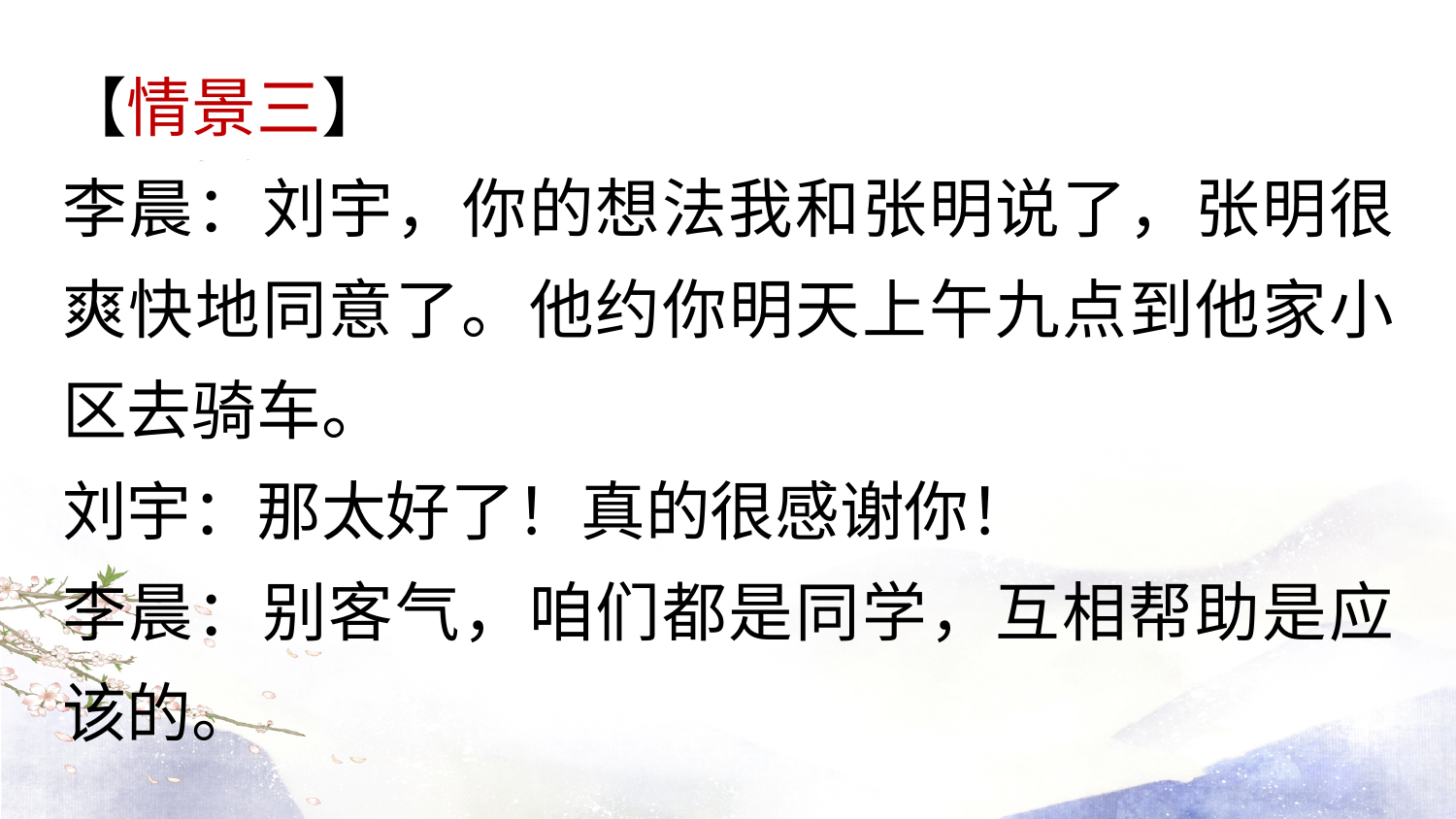

【情景三】
李晨：刘宇，你的想法我和张明说了，张明很爽快地同意了。他约你明天上午九点到他家小区去骑车。
刘宇：那太好了！真的很感谢你！
李晨：别客气，咱们都是同学，互相帮助是应该的。